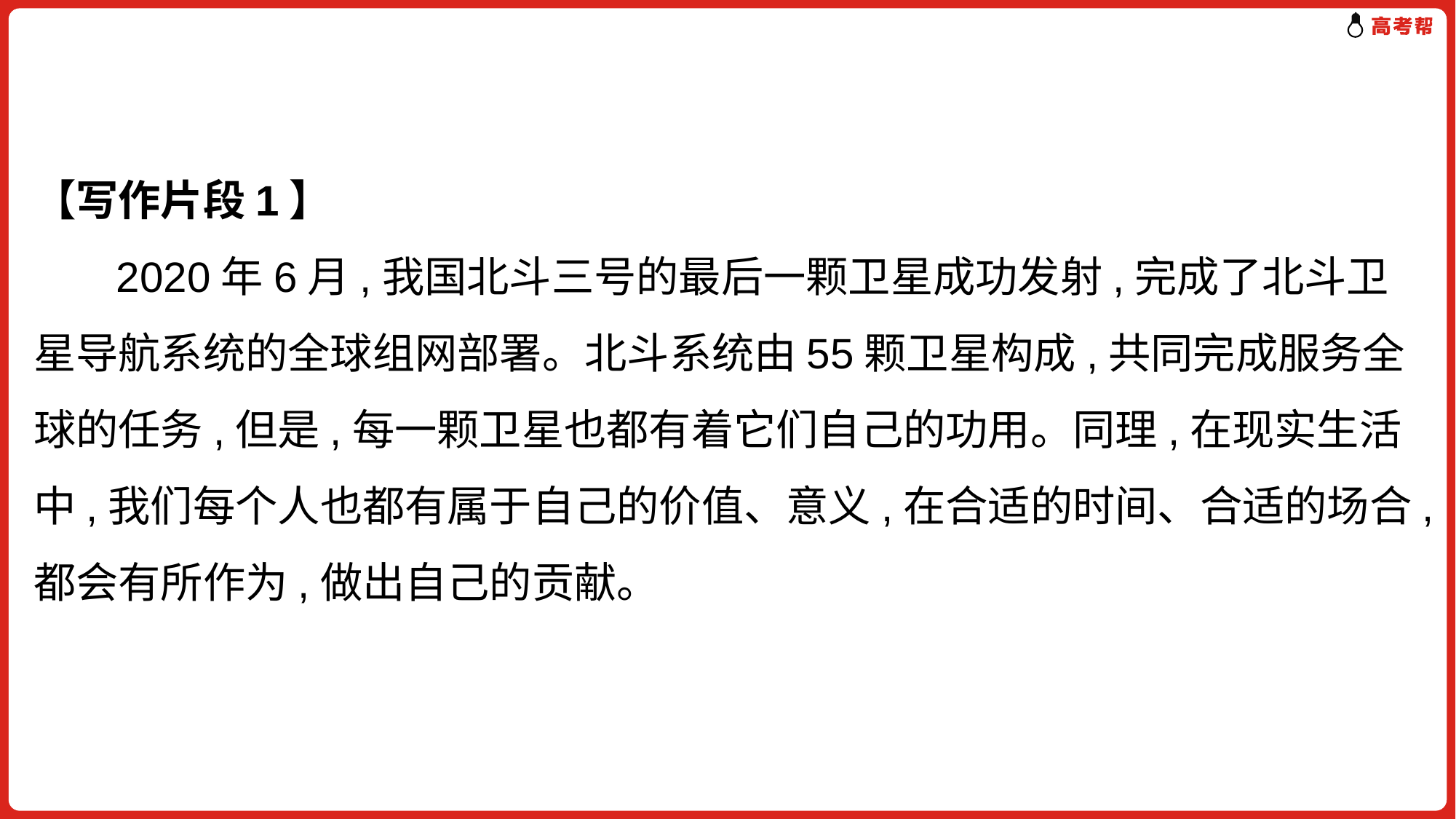

【写作片段1】
       2020年6月,我国北斗三号的最后一颗卫星成功发射,完成了北斗卫星导航系统的全球组网部署。北斗系统由55颗卫星构成,共同完成服务全球的任务,但是,每一颗卫星也都有着它们自己的功用。同理,在现实生活中,我们每个人也都有属于自己的价值、意义,在合适的时间、合适的场合,都会有所作为,做出自己的贡献。